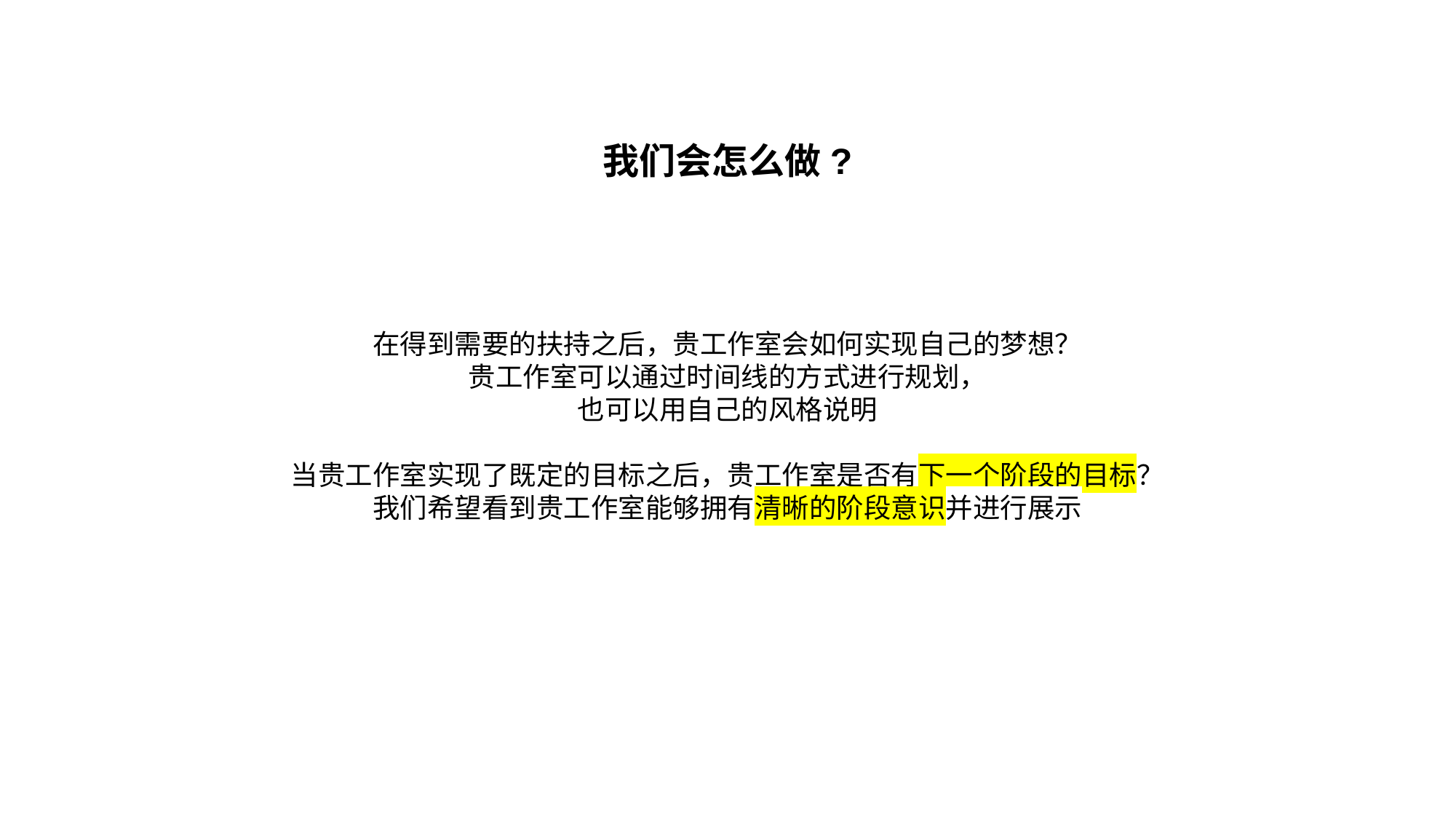

我们会怎么做?
在得到需要的扶持之后，贵工作室会如何实现自己的梦想？
贵工作室可以通过时间线的方式进行规划，
也可以用自己的风格说明

当贵工作室实现了既定的目标之后，贵工作室是否有下一个阶段的目标？
我们希望看到贵工作室能够拥有清晰的阶段意识并进行展示